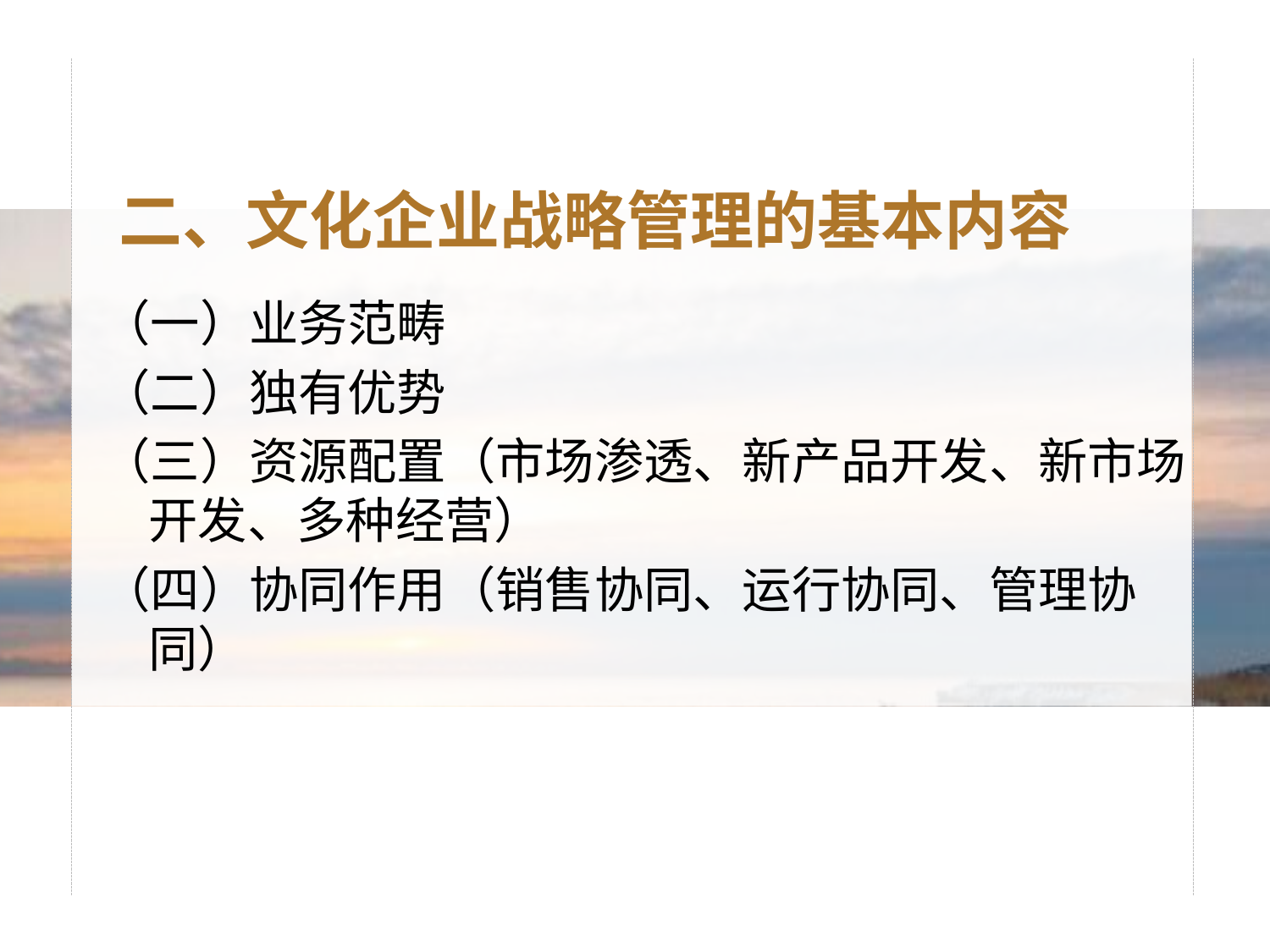

二、文化企业战略管理的基本内容
（一）业务范畴
（二）独有优势
（三）资源配置（市场渗透、新产品开发、新市场开发、多种经营）
（四）协同作用（销售协同、运行协同、管理协同）